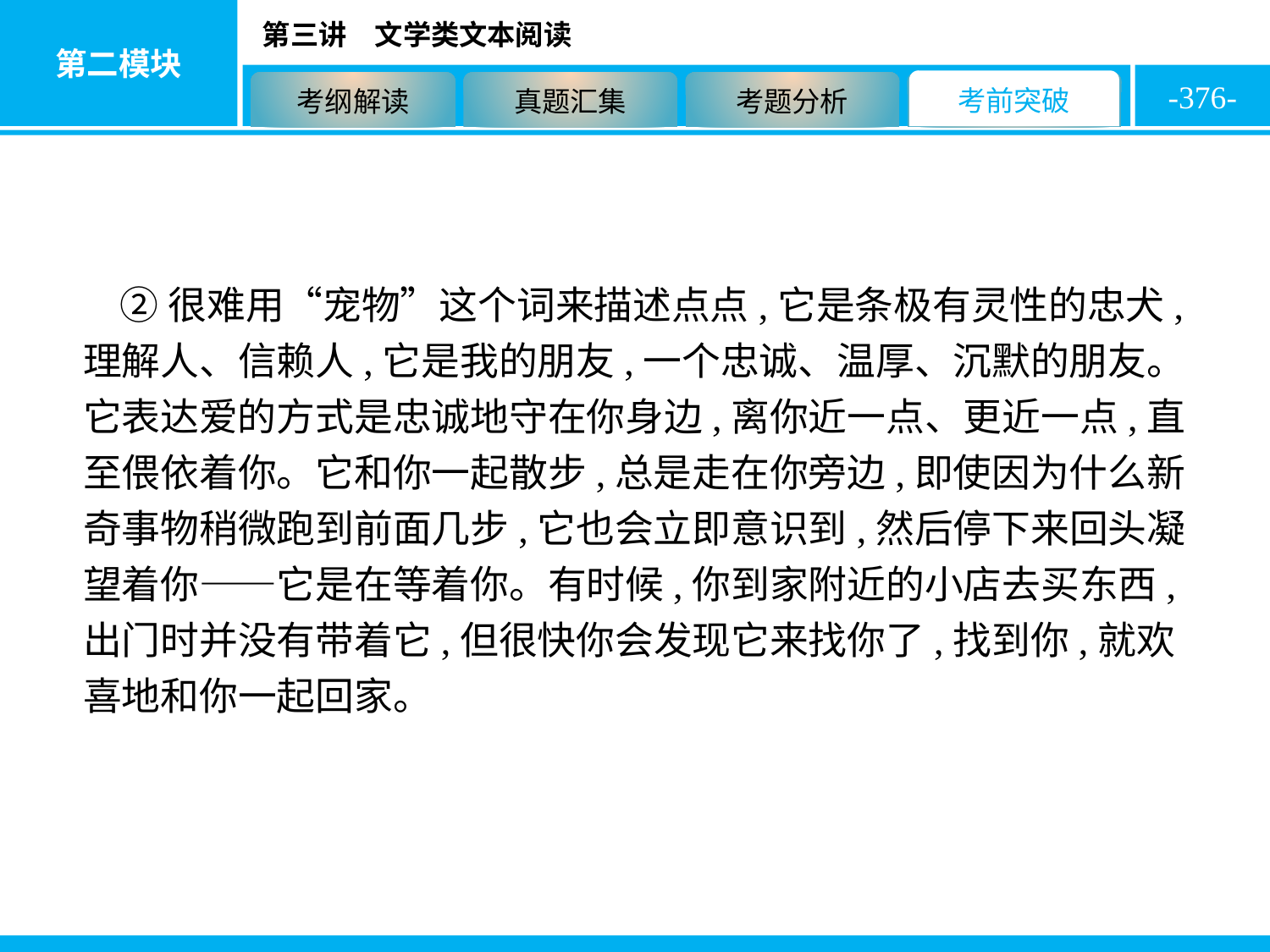

-376-
②很难用“宠物”这个词来描述点点,它是条极有灵性的忠犬,理解人、信赖人,它是我的朋友,一个忠诚、温厚、沉默的朋友。它表达爱的方式是忠诚地守在你身边,离你近一点、更近一点,直至偎依着你。它和你一起散步,总是走在你旁边,即使因为什么新奇事物稍微跑到前面几步,它也会立即意识到,然后停下来回头凝望着你——它是在等着你。有时候,你到家附近的小店去买东西,出门时并没有带着它,但很快你会发现它来找你了,找到你,就欢喜地和你一起回家。